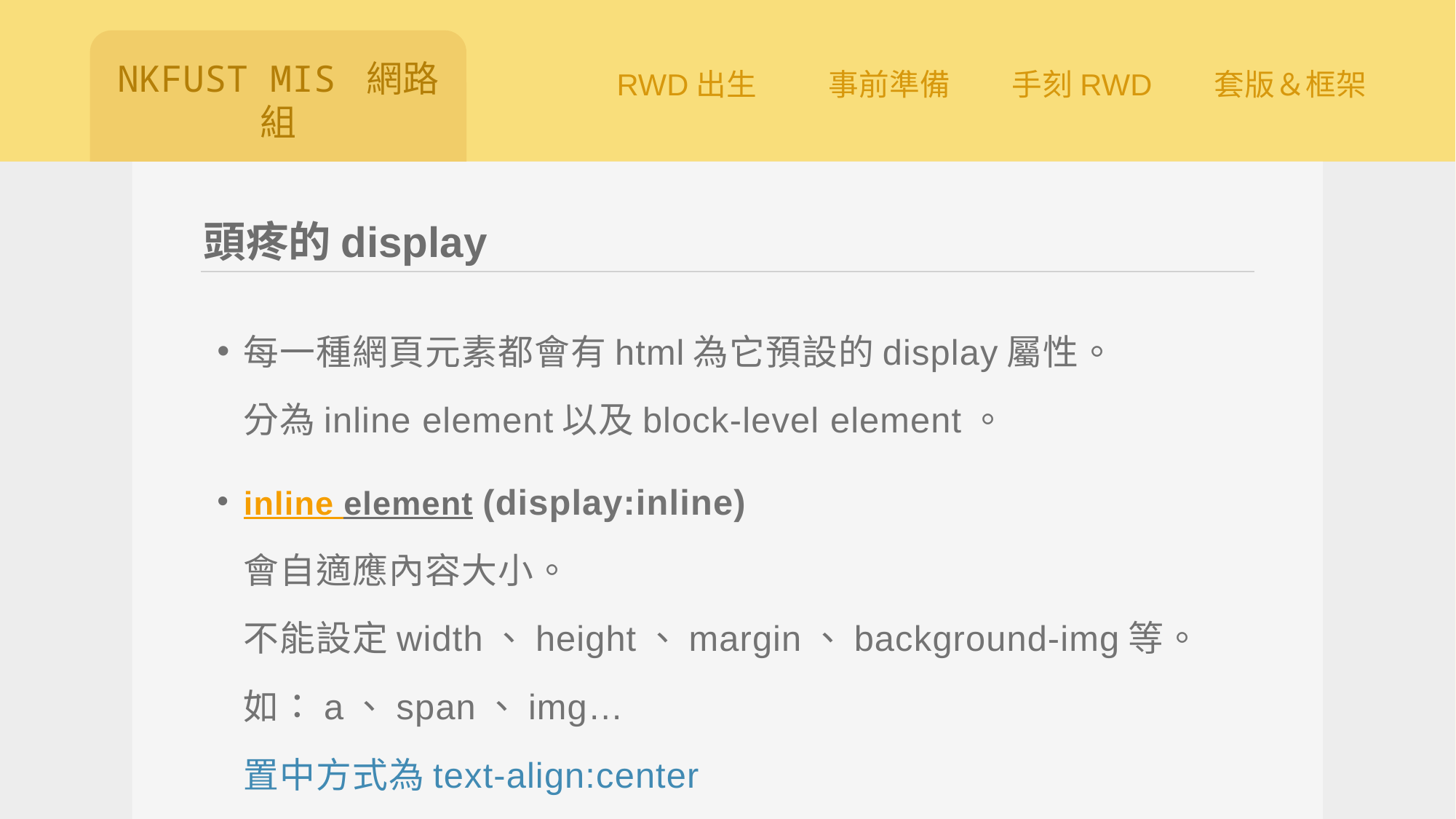

# 頭疼的display
每一種網頁元素都會有html為它預設的display屬性。
分為inline element以及block-level element。
inline element (display:inline)
會自適應內容大小。
不能設定width、height、margin、background-img等。
如：a、span、img…
置中方式為text-align:center